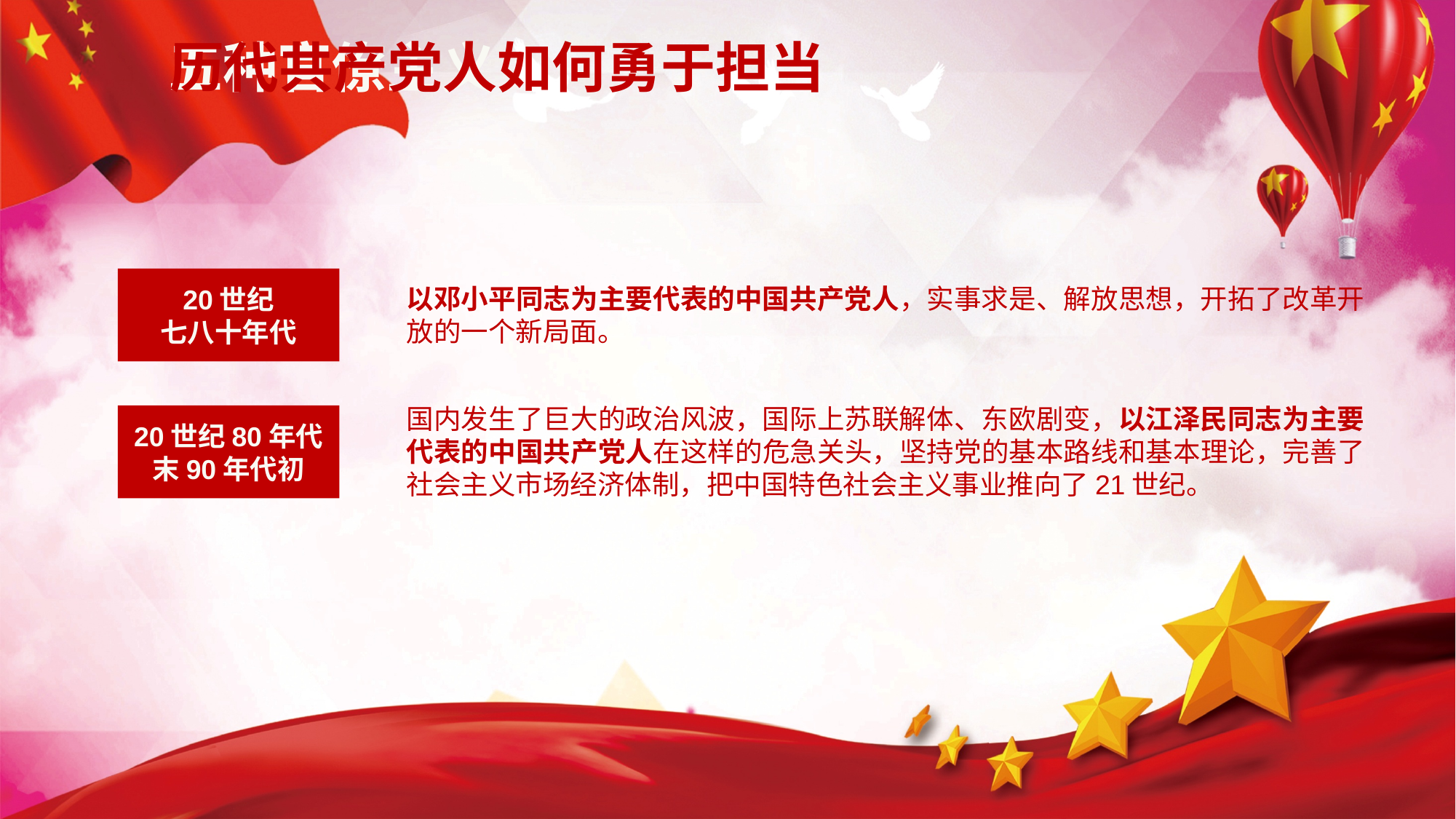

五种官僚主义
历代共产党人如何勇于担当
20世纪
七八十年代

以邓小平同志为主要代表的中国共产党人，实事求是、解放思想，开拓了改革开放的一个新局面。

国内发生了巨大的政治风波，国际上苏联解体、东欧剧变，以江泽民同志为主要代表的中国共产党人在这样的危急关头，坚持党的基本路线和基本理论，完善了社会主义市场经济体制，把中国特色社会主义事业推向了21世纪。
20世纪80年代末90年代初
延时符